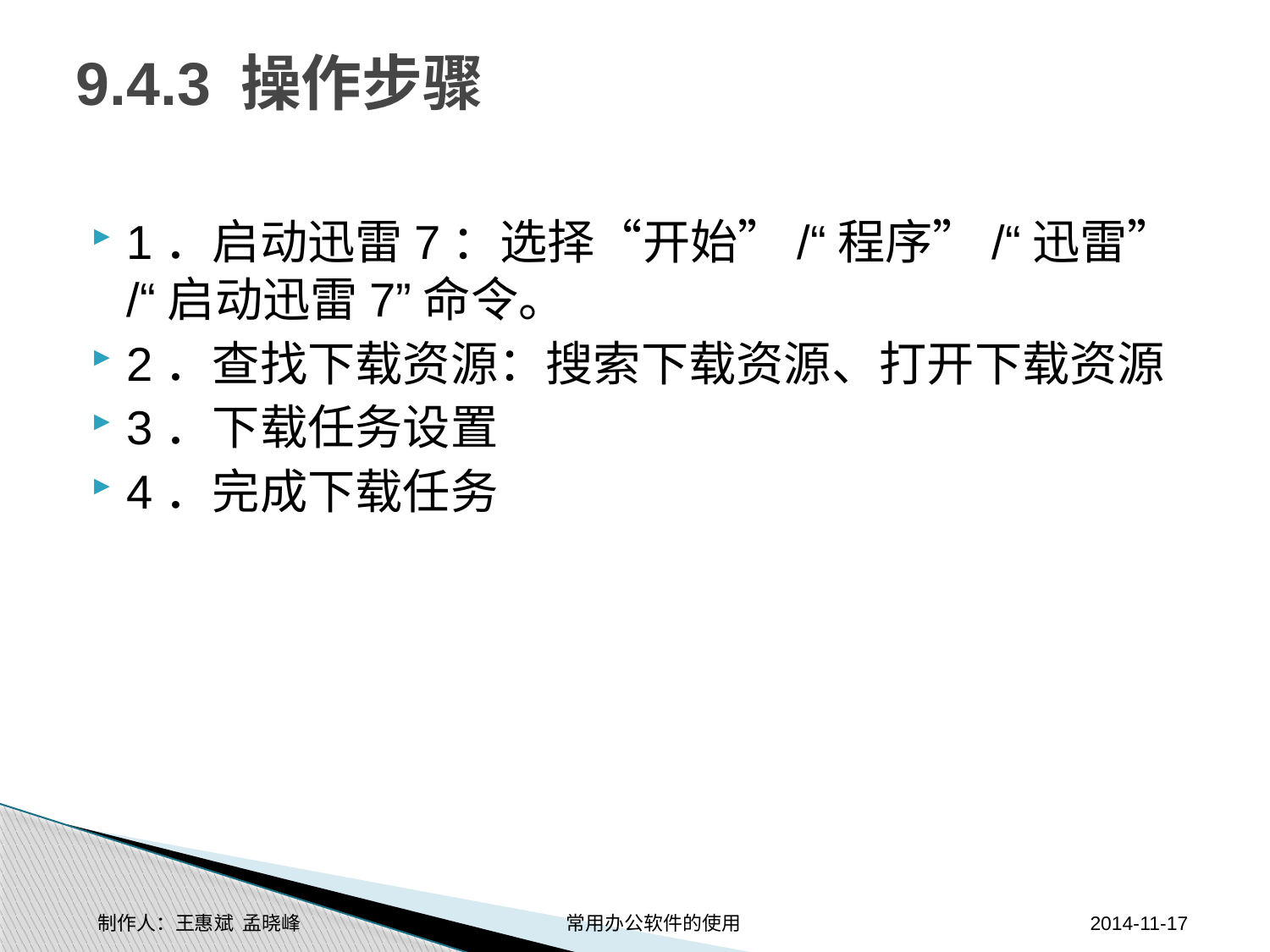

# 9.4.3 操作步骤
1．启动迅雷7：选择“开始”/“程序”/“迅雷”/“启动迅雷7”命令。
2．查找下载资源：搜索下载资源、打开下载资源
3．下载任务设置
4．完成下载任务

制作人：王惠斌  孟晓峰                                                            常用办公软件的使用
2014-11-17